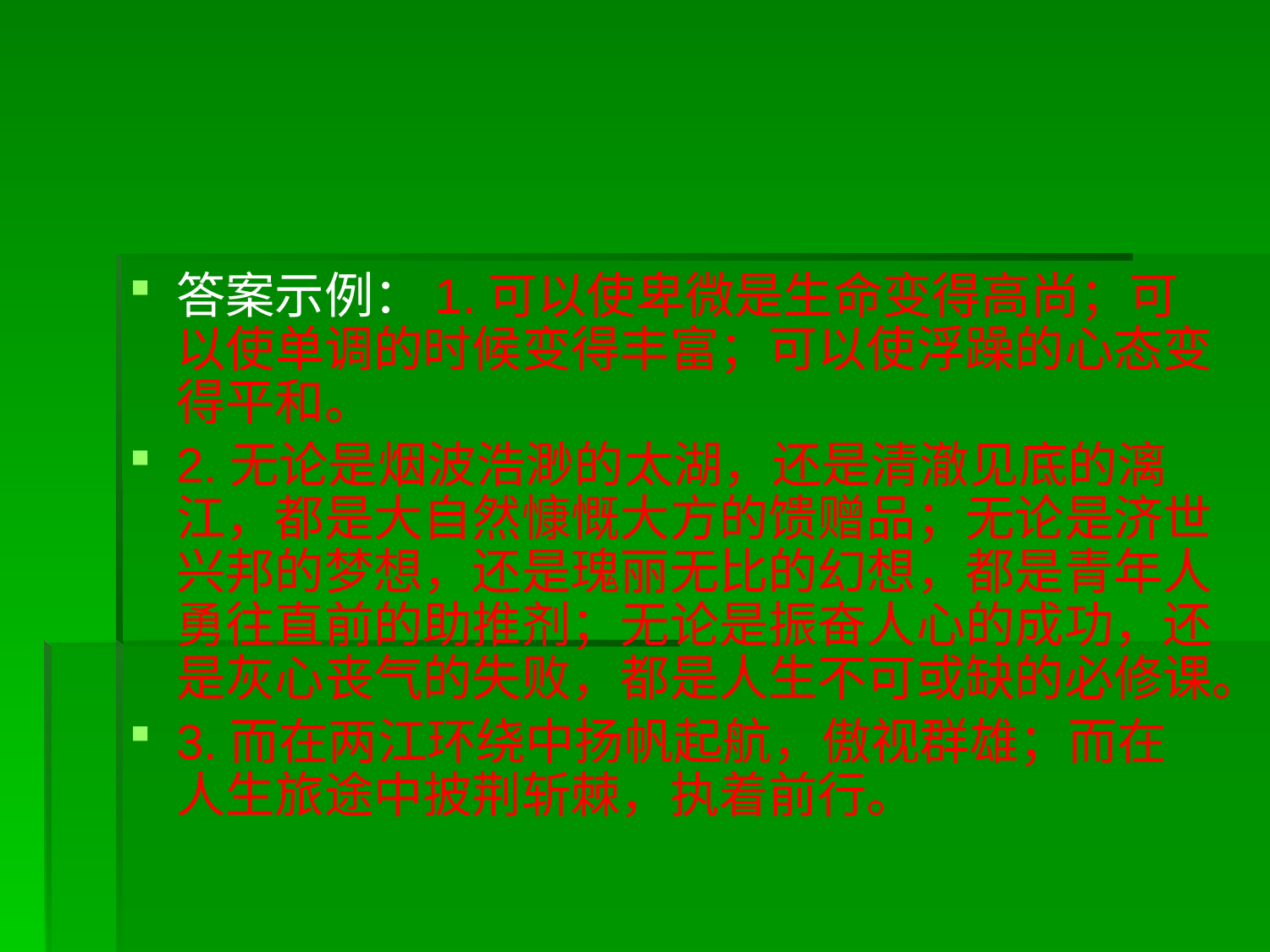

#
答案示例：1.可以使卑微是生命变得高尚；可以使单调的时候变得丰富；可以使浮躁的心态变得平和。
2.无论是烟波浩渺的太湖，还是清澈见底的漓江，都是大自然慷慨大方的馈赠品；无论是济世兴邦的梦想，还是瑰丽无比的幻想，都是青年人勇往直前的助推剂；无论是振奋人心的成功，还是灰心丧气的失败，都是人生不可或缺的必修课。
3.而在两江环绕中扬帆起航，傲视群雄；而在人生旅途中披荆斩棘，执着前行。